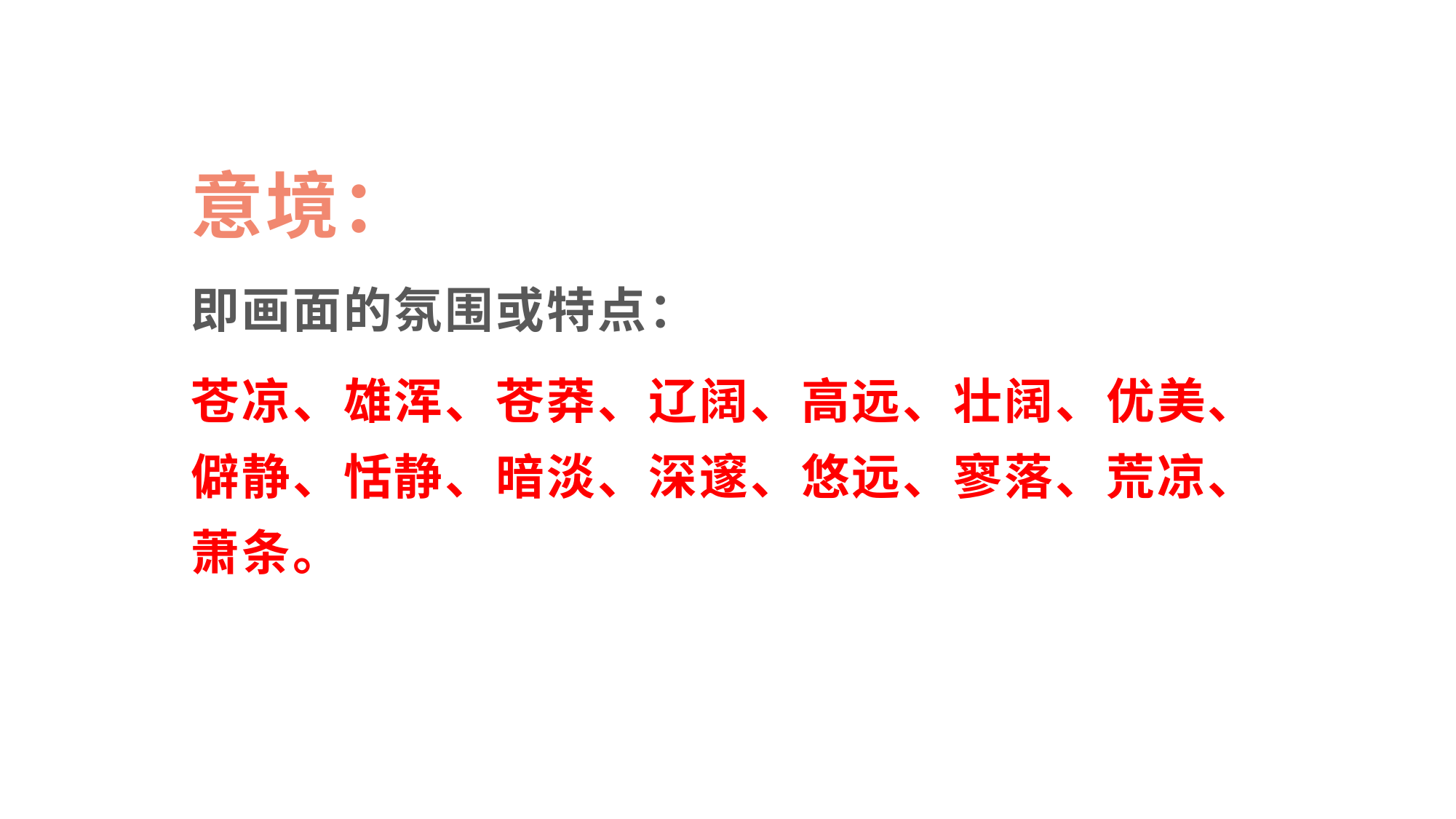

意境：
即画面的氛围或特点：
苍凉、雄浑、苍莽、辽阔、高远、壮阔、优美、僻静、恬静、暗淡、深邃、悠远、寥落、荒凉、萧条。